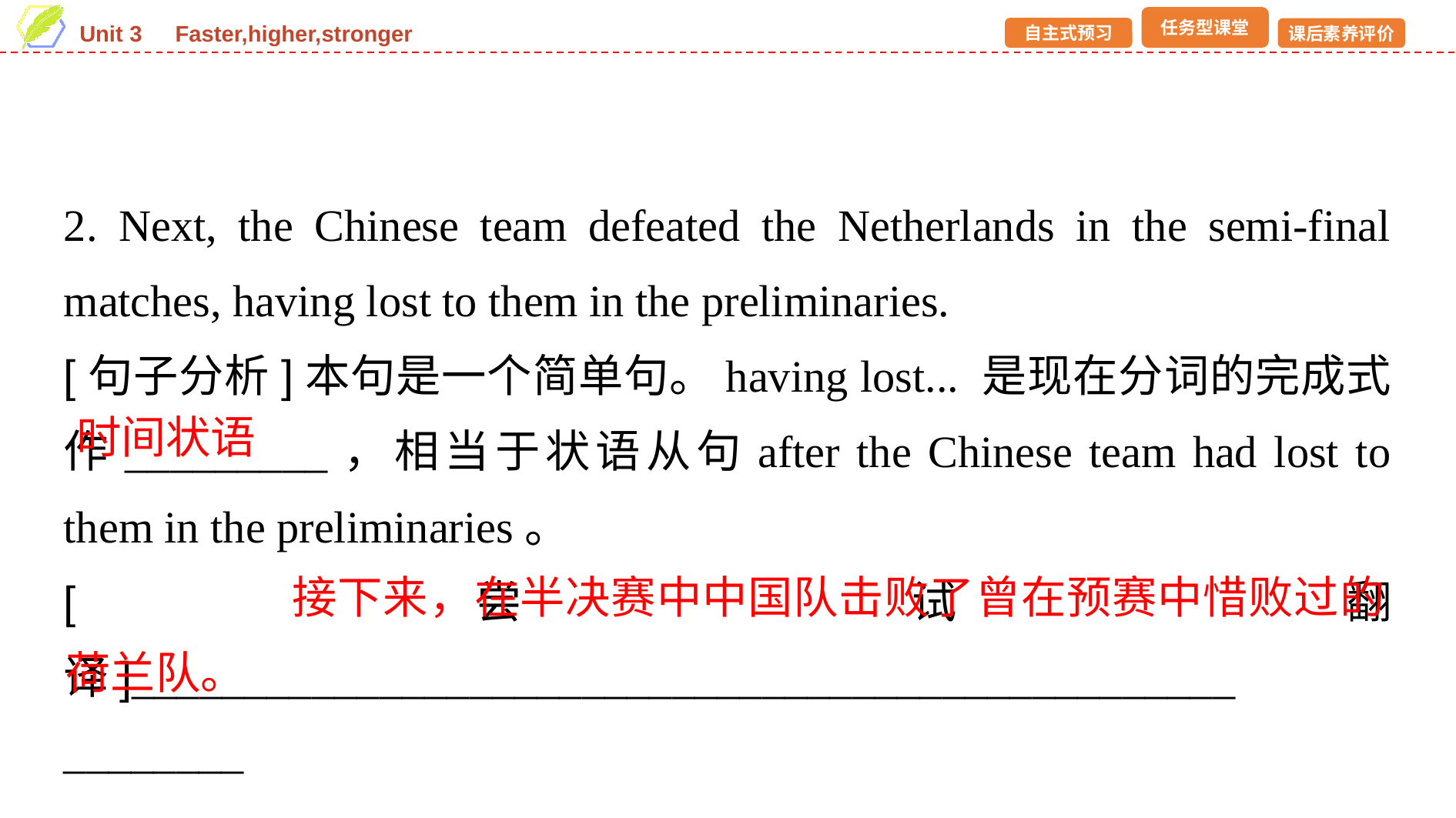

2. Next, the Chinese team defeated the Netherlands in the semi-final matches, having lost to them in the preliminaries.
[句子分析]本句是一个简单句。having lost... 是现在分词的完成式作_________，相当于状语从句after the Chinese team had lost to them in the preliminaries。
[尝试翻译]_________________________________________________
________
时间状语
                    接下来，在半决赛中中国队击败了曾在预赛中惜败过的荷兰队。